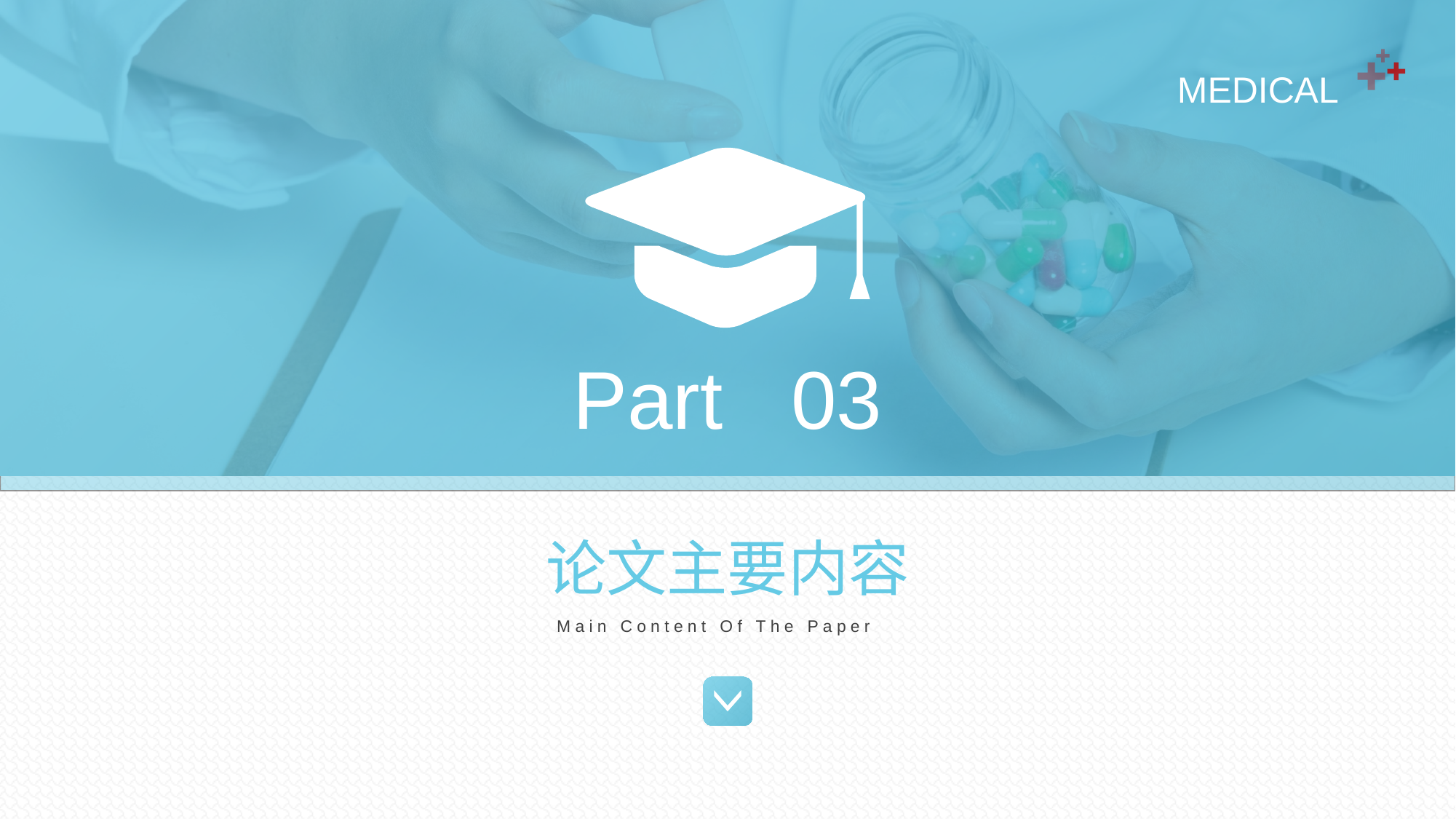

Part   03
论文主要内容
Main Content Of The Paper